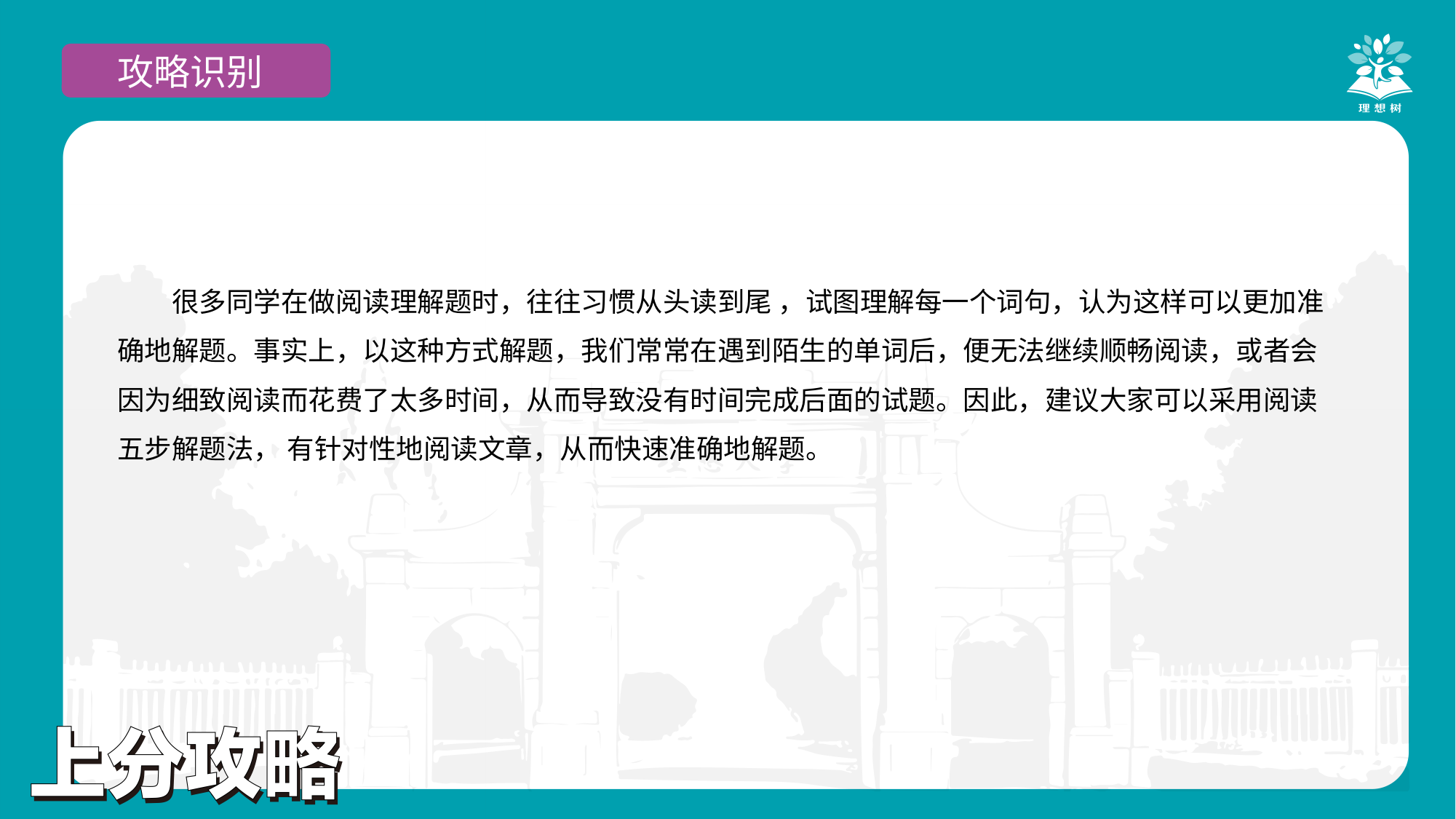

攻略识别
很多同学在做阅读理解题时，往往习惯从头读到尾 ，试图理解每一个词句，认为这样可以更加准确地解题。事实上，以这种方式解题，我们常常在遇到陌生的单词后，便无法继续顺畅阅读，或者会因为细致阅读而花费了太多时间，从而导致没有时间完成后面的试题。因此，建议大家可以采用阅读五步解题法， 有针对性地阅读文章，从而快速准确地解题。